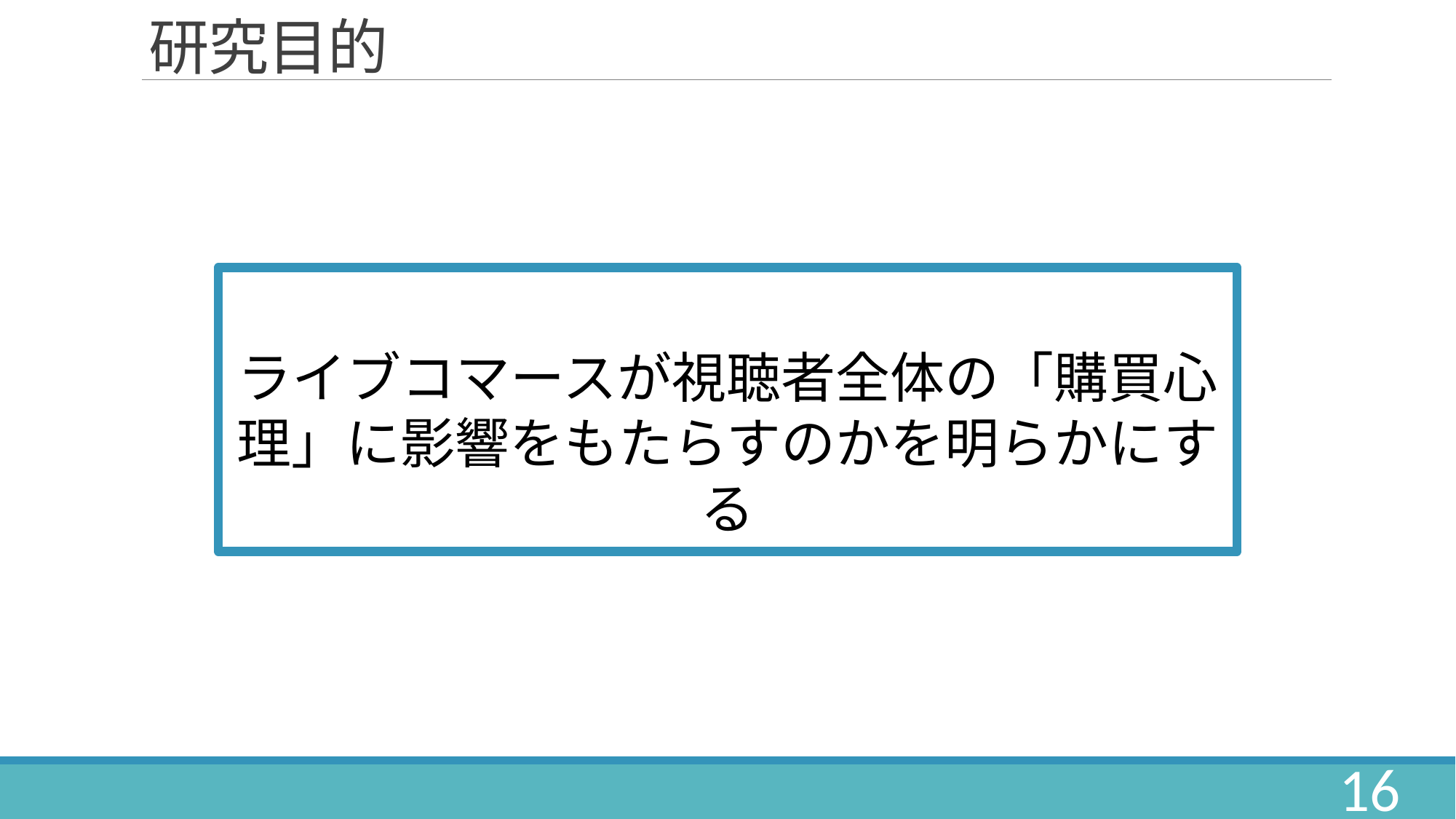

# 研究目的

ライブコマースが視聴者全体の「購買心理」に影響をもたらすのかを明らかにする
16